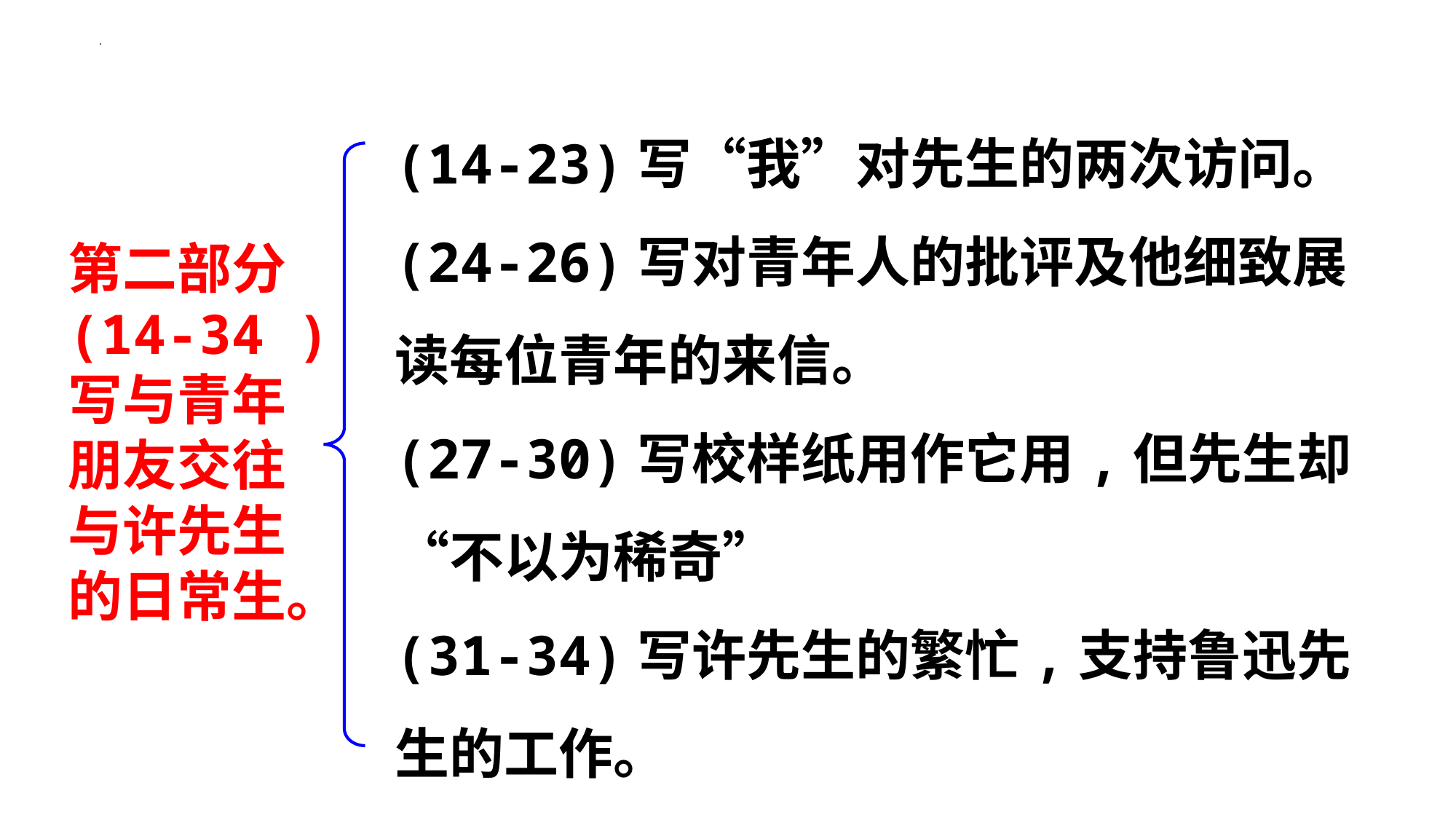

(14-23)写“我”对先生的两次访问。
(24-26)写对青年人的批评及他细致展读每位青年的来信。
(27-30)写校样纸用作它用,但先生却“不以为稀奇”
(31-34)写许先生的繁忙,支持鲁迅先生的工作。

第二部分
(14-34 )
写与青年
朋友交往
与许先生
的日常生。